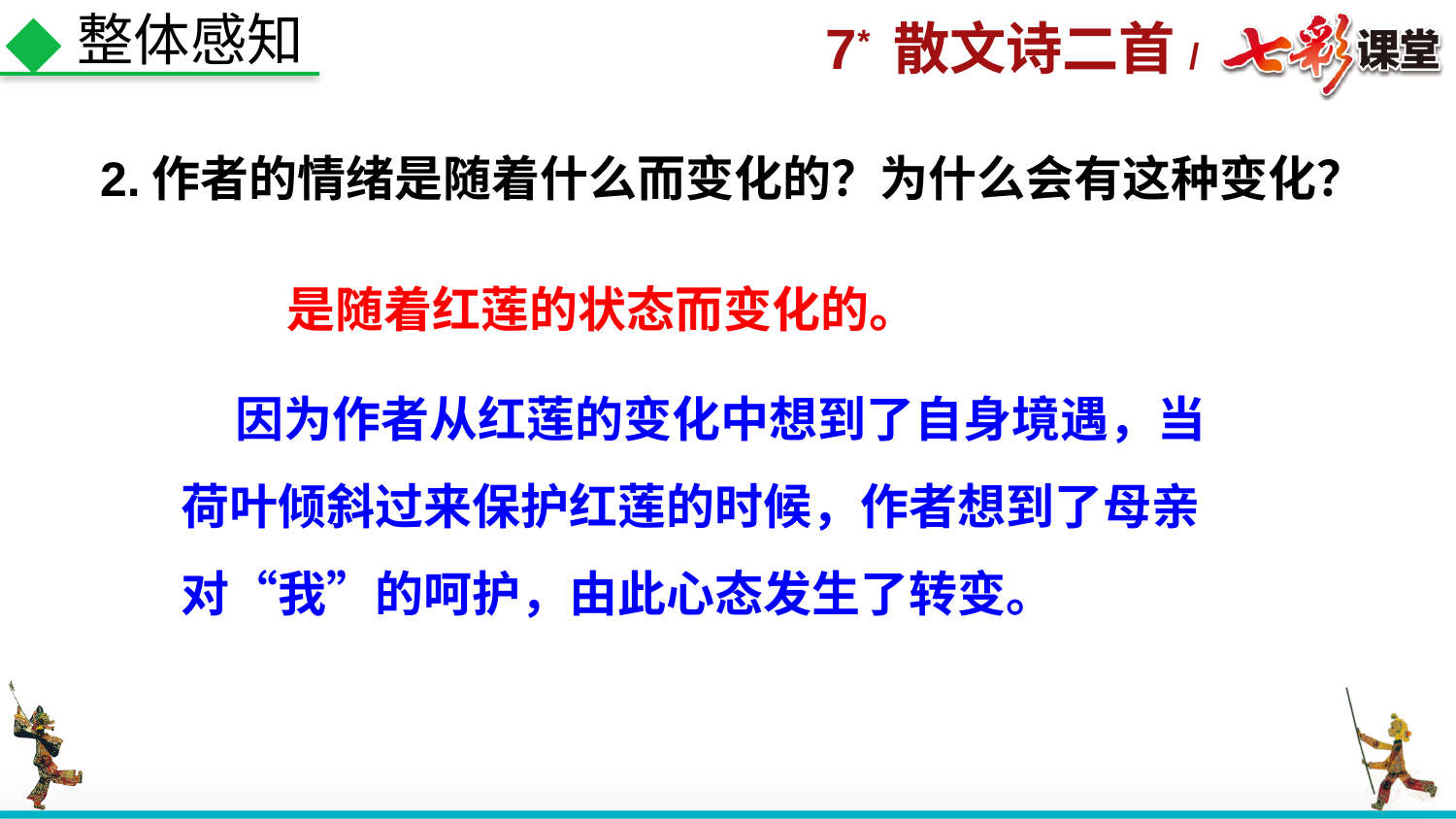

整体感知

2.作者的情绪是随着什么而变化的？为什么会有这种变化？
是随着红莲的状态而变化的。
    因为作者从红莲的变化中想到了自身境遇，当荷叶倾斜过来保护红莲的时候，作者想到了母亲对“我”的呵护，由此心态发生了转变。